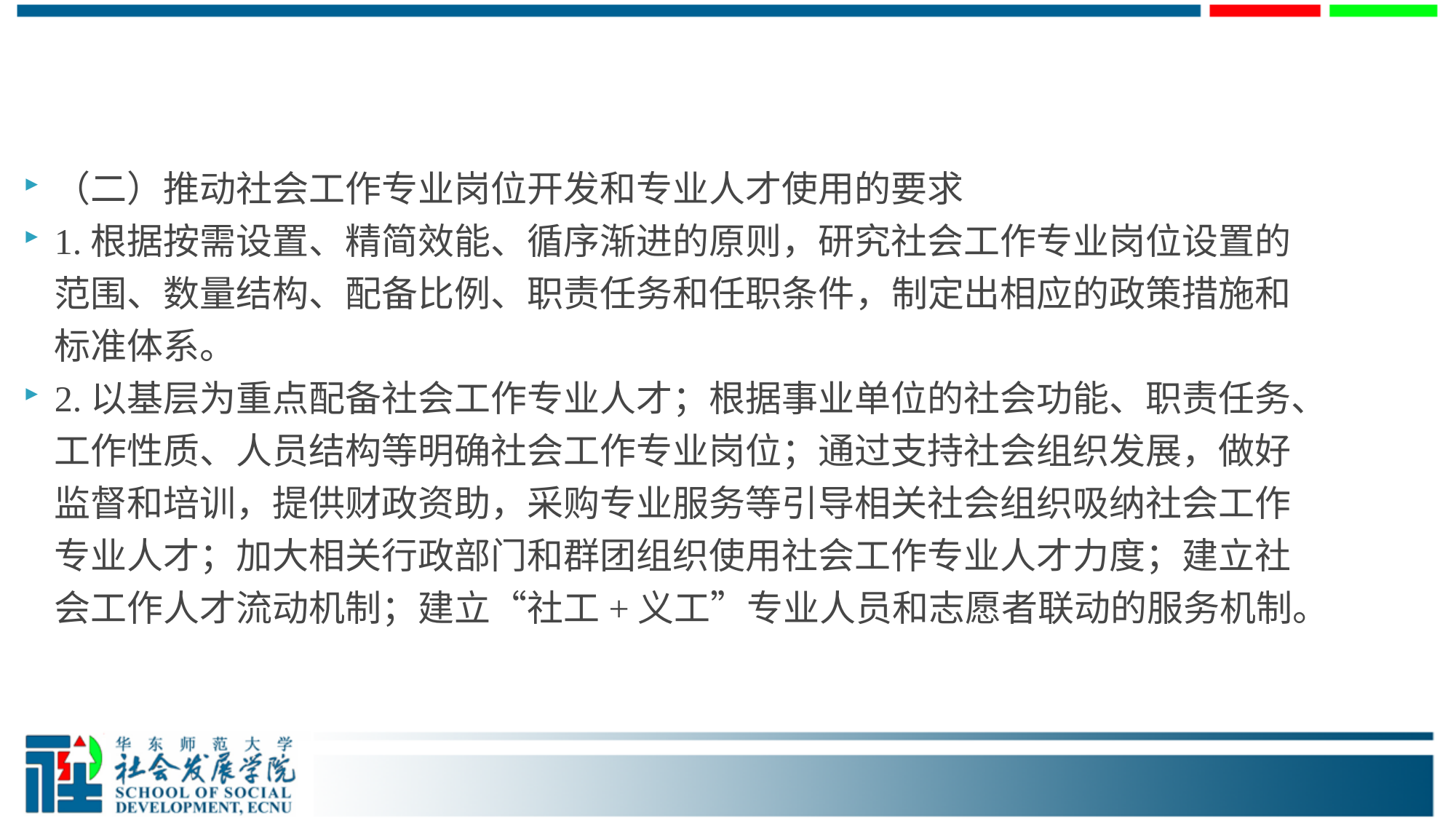

（二）推动社会工作专业岗位开发和专业人才使用的要求
1.根据按需设置、精简效能、循序渐进的原则，研究社会工作专业岗位设置的范围、数量结构、配备比例、职责任务和任职条件，制定出相应的政策措施和标准体系。
2.以基层为重点配备社会工作专业人才；根据事业单位的社会功能、职责任务、工作性质、人员结构等明确社会工作专业岗位；通过支持社会组织发展，做好监督和培训，提供财政资助，采购专业服务等引导相关社会组织吸纳社会工作专业人才；加大相关行政部门和群团组织使用社会工作专业人才力度；建立社会工作人才流动机制；建立“社工+义工”专业人员和志愿者联动的服务机制。